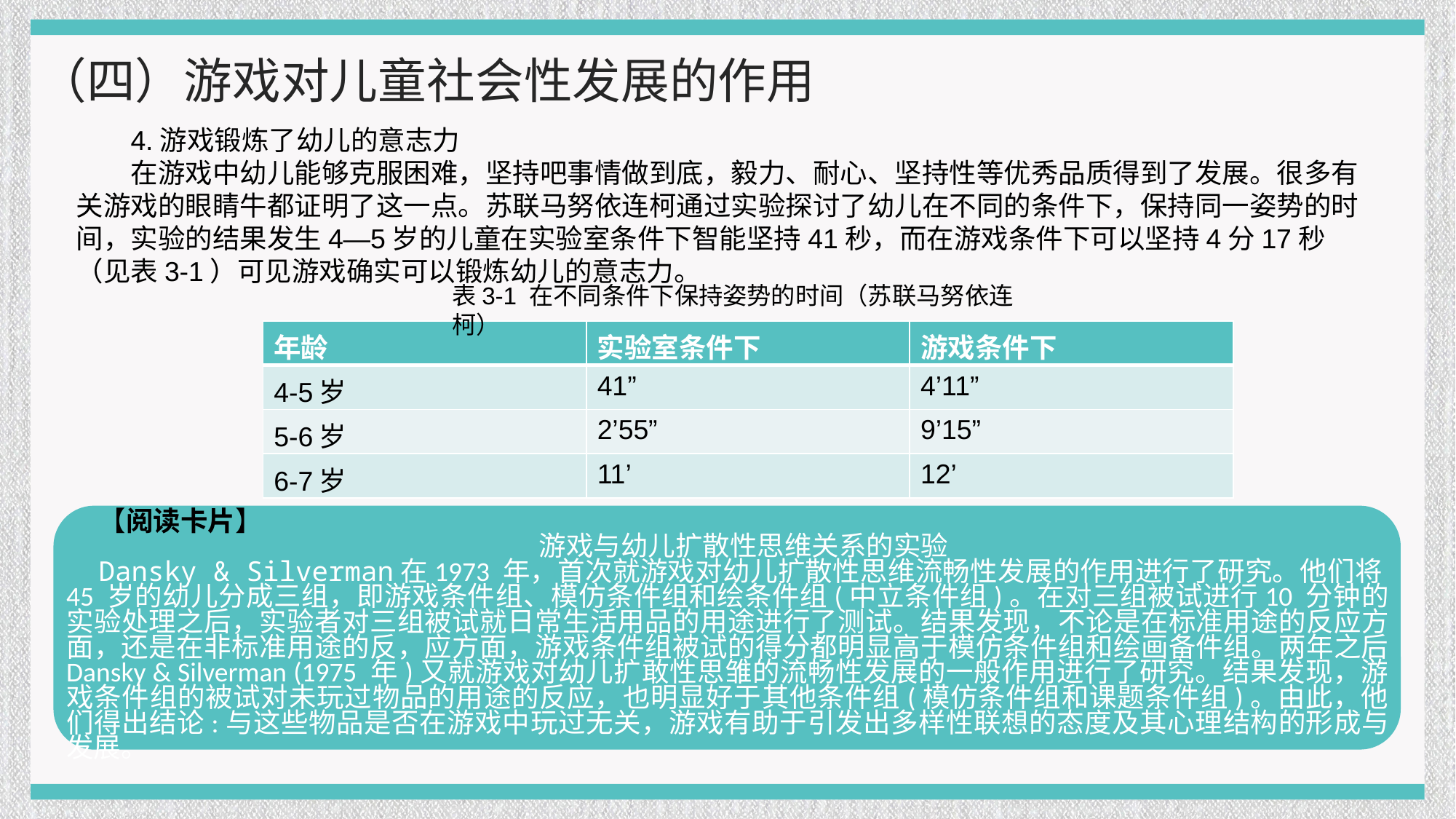

（四）游戏对儿童社会性发展的作用
4.游戏锻炼了幼儿的意志力
在游戏中幼儿能够克服困难，坚持吧事情做到底，毅力、耐心、坚持性等优秀品质得到了发展。很多有关游戏的眼睛牛都证明了这一点。苏联马努依连柯通过实验探讨了幼儿在不同的条件下，保持同一姿势的时间，实验的结果发生4—5岁的儿童在实验室条件下智能坚持41秒，而在游戏条件下可以坚持4分17秒（见表3-1）可见游戏确实可以锻炼幼儿的意志力。
表3-1 在不同条件下保持姿势的时间（苏联马努依连柯）

| 年龄 | 实验室条件下 | 游戏条件下 |
| --- | --- | --- |
| 4-5岁 | 41” | 4’11” |
| 5-6岁 | 2’55” | 9’15” |
| 6-7岁 | 11’ | 12’ |

【阅读卡片】
游戏与幼儿扩散性思维关系的实验
Dansky & Silverman在1973 年，首次就游戏对幼儿扩散性思维流畅性发展的作用进行了研究。他们将45 岁的幼儿分成三组，即游戏条件组、模仿条件组和绘条件组(中立条件组)。在对三组被试进行10 分钟的实验处理之后，实验者对三组被试就日常生活用品的用途进行了测试。结果发现，不论是在标准用途的反应方面，还是在非标准用途的反，应方面，游戏条件组被试的得分都明显高于模仿条件组和绘画备件组。两年之后 Dansky & Silverman (1975 年)又就游戏对幼儿扩敢性思雏的流畅性发展的一般作用进行了研究。结果发现，游戏条件组的被试对未玩过物品的用途的反应，也明显好于其他条件组(模仿条件组和课题条件组)。由此，他们得出结论:与这些物品是否在游戏中玩过无关，游戏有助于引发出多样性联想的态度及其心理结构的形成与发展。